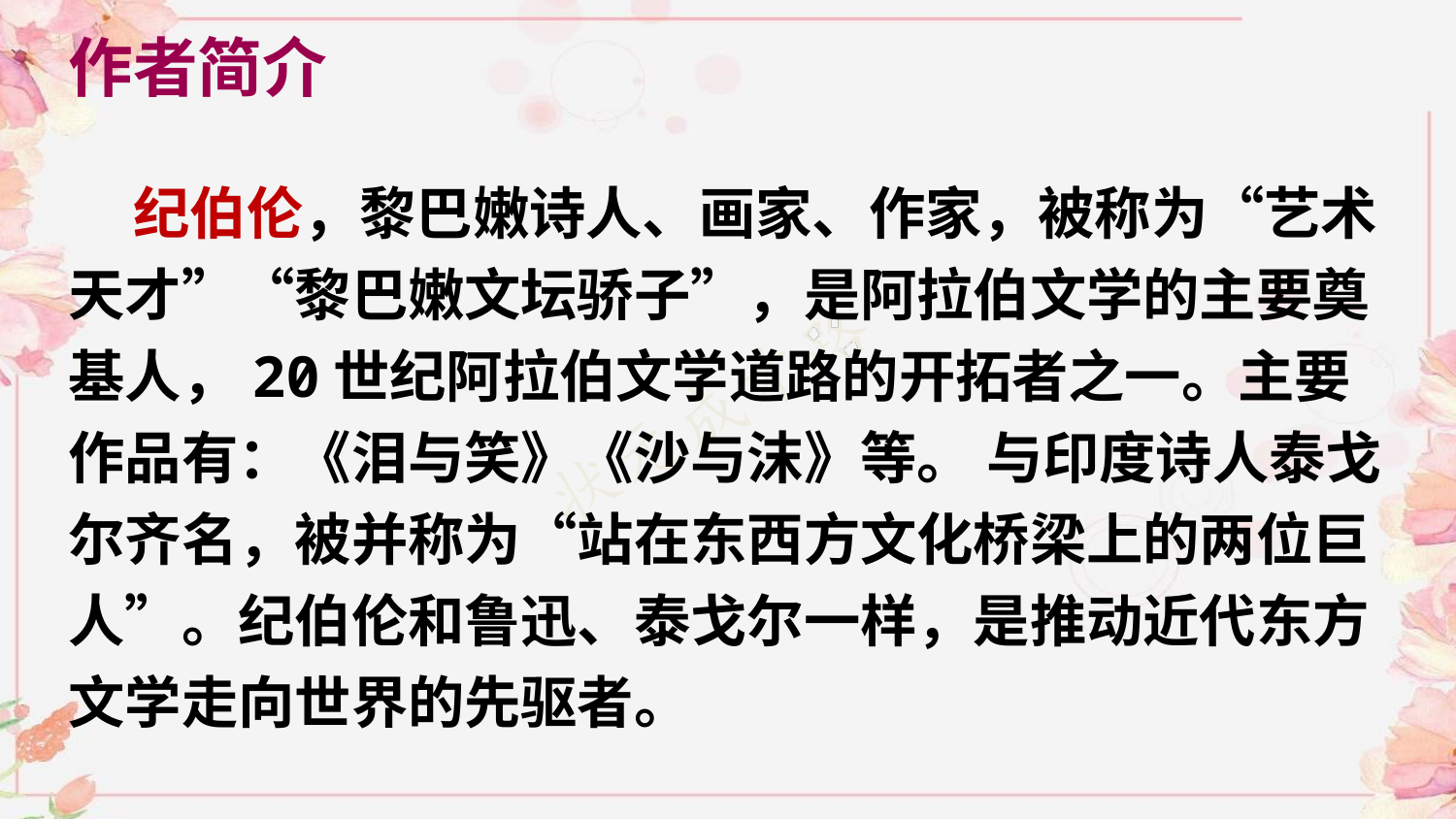

作者简介
    纪伯伦，黎巴嫩诗人、画家、作家，被称为“艺术天才”“黎巴嫩文坛骄子”，是阿拉伯文学的主要奠基人，20世纪阿拉伯文学道路的开拓者之一。主要作品有：《泪与笑》《沙与沫》等。 与印度诗人泰戈尔齐名，被并称为“站在东西方文化桥梁上的两位巨人”。纪伯伦和鲁迅、泰戈尔一样，是推动近代东方文学走向世界的先驱者。